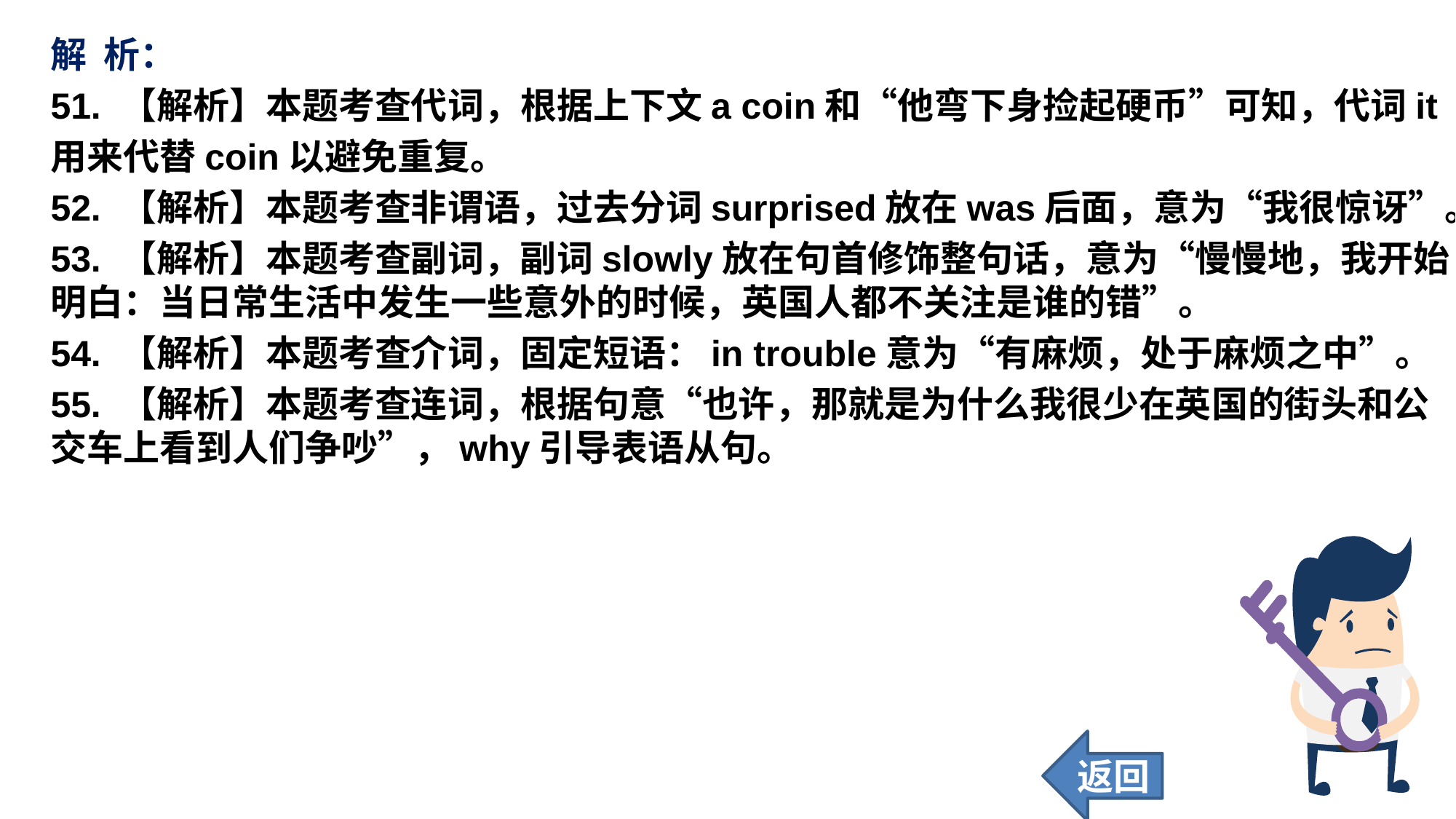

解  析：
51. 【解析】本题考查代词，根据上下文a coin和“他弯下身捡起硬币”可知，代词it
用来代替coin以避免重复。
52. 【解析】本题考查非谓语，过去分词surprised放在was后面，意为“我很惊讶”。
53. 【解析】本题考查副词，副词slowly放在句首修饰整句话，意为“慢慢地，我开始明白：当日常生活中发生一些意外的时候，英国人都不关注是谁的错”。
54. 【解析】本题考查介词，固定短语：in trouble意为“有麻烦，处于麻烦之中”。
55. 【解析】本题考查连词，根据句意“也许，那就是为什么我很少在英国的街头和公交车上看到人们争吵”，why引导表语从句。

返回
52